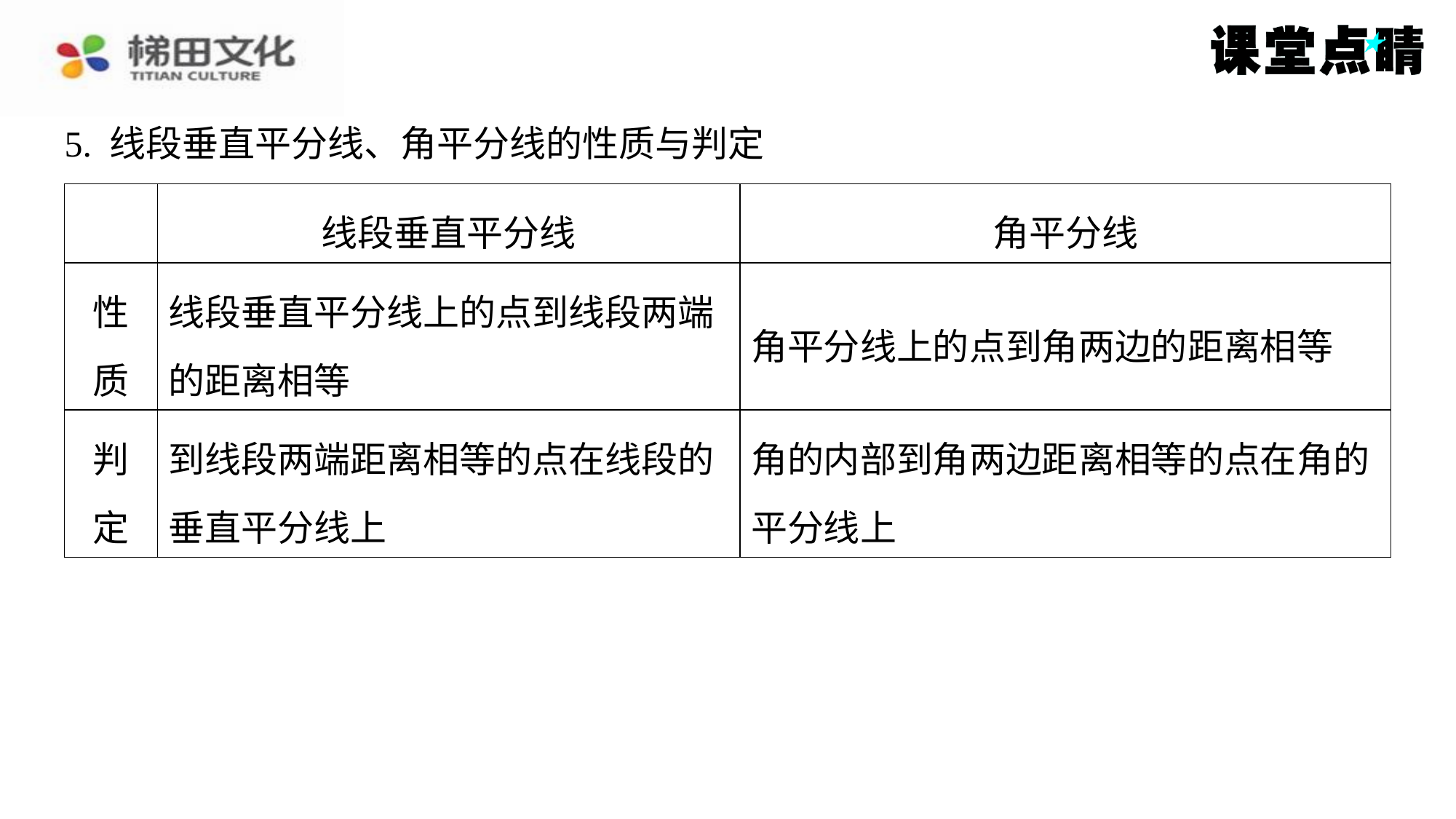

5. 线段垂直平分线、角平分线的性质与判定
|  | 线段垂直平分线 | 角平分线 |
| --- | --- | --- |
| 性 质 | 线段垂直平分线上的点到线段两端 的距离相等 | 角平分线上的点到角两边的距离相等 |
| 判 定 | 到线段两端距离相等的点在线段的 垂直平分线上 | 角的内部到角两边距离相等的点在角的 平分线上 |